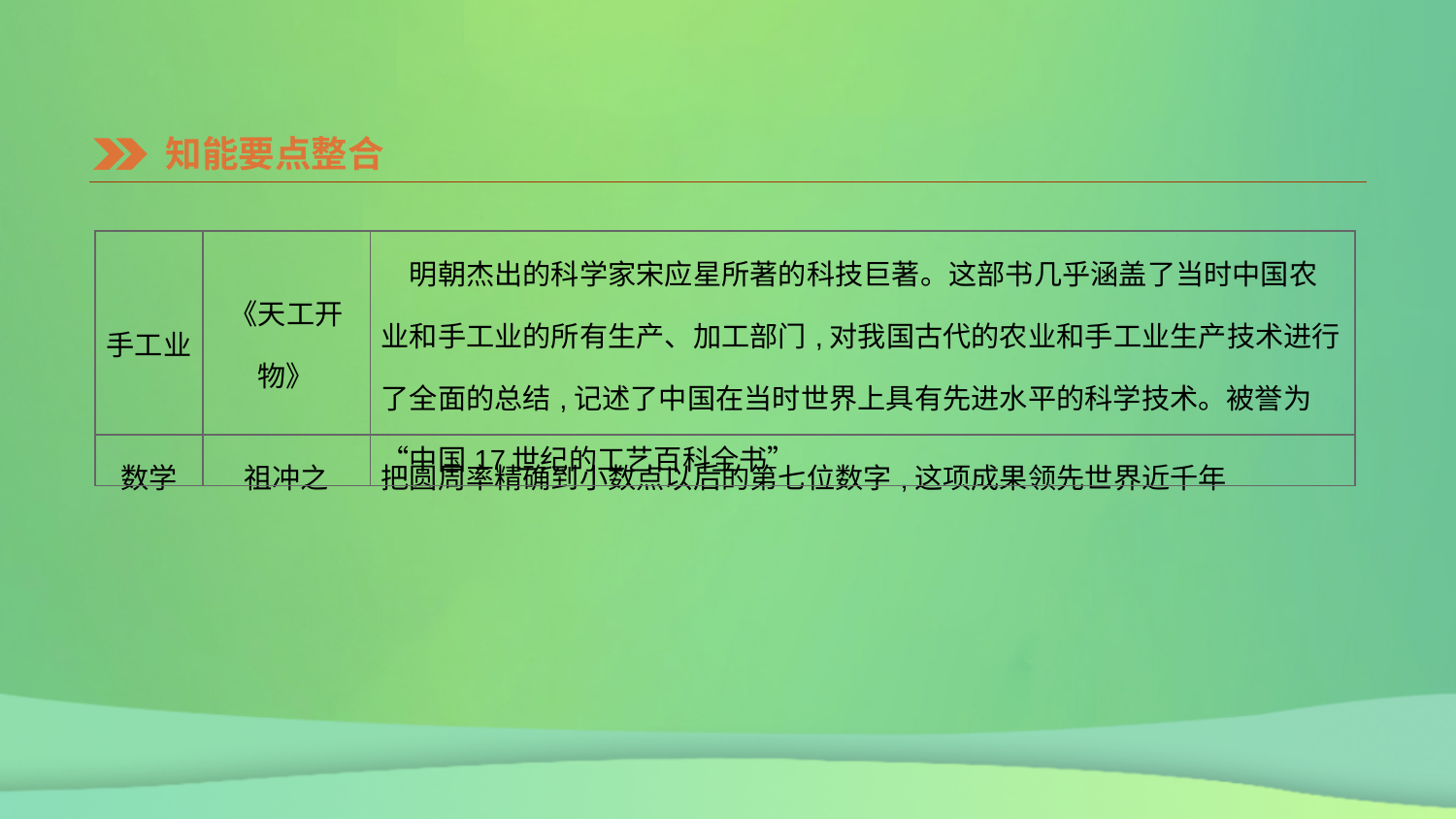

知能要点整合

| 手工业 | 《天工开物》 | 明朝杰出的科学家宋应星所著的科技巨著。这部书几乎涵盖了当时中国农业和手工业的所有生产、加工部门,对我国古代的农业和手工业生产技术进行了全面的总结,记述了中国在当时世界上具有先进水平的科学技术。被誉为“中国17世纪的工艺百科全书” |
| --- | --- | --- |
| 数学 | 祖冲之 | 把圆周率精确到小数点以后的第七位数字,这项成果领先世界近千年 |